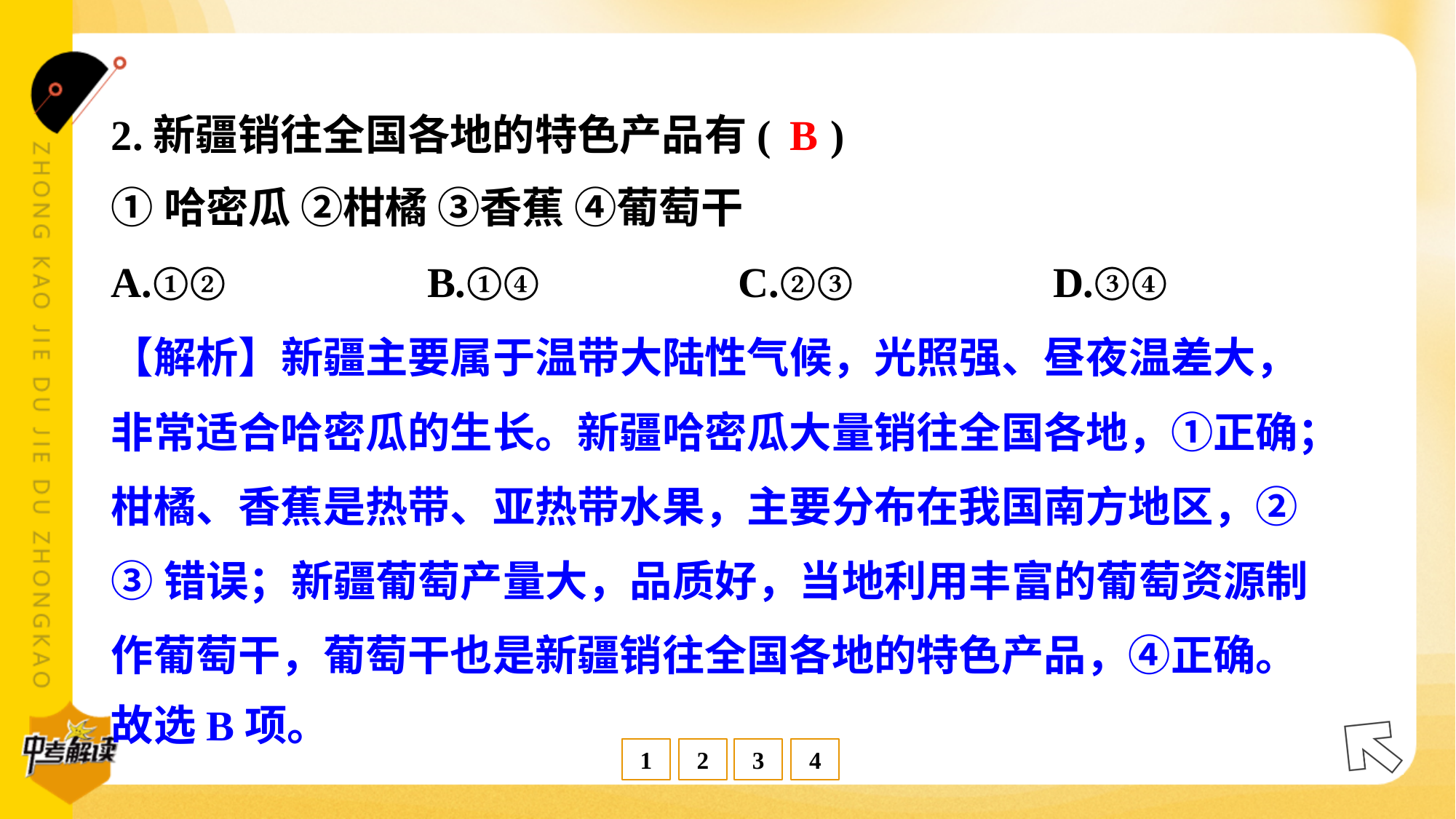

B
2.新疆销往全国各地的特色产品有(     )
①哈密瓜 ②柑橘 ③香蕉 ④葡萄干
A.①②	B.①④	C.②③	D.③④
【解析】新疆主要属于温带大陆性气候，光照强、昼夜温差大，
非常适合哈密瓜的生长。新疆哈密瓜大量销往全国各地，①正确；
柑橘、香蕉是热带、亚热带水果，主要分布在我国南方地区，②
③错误；新疆葡萄产量大，品质好，当地利用丰富的葡萄资源制
作葡萄干，葡萄干也是新疆销往全国各地的特色产品，④正确。
故选B项。